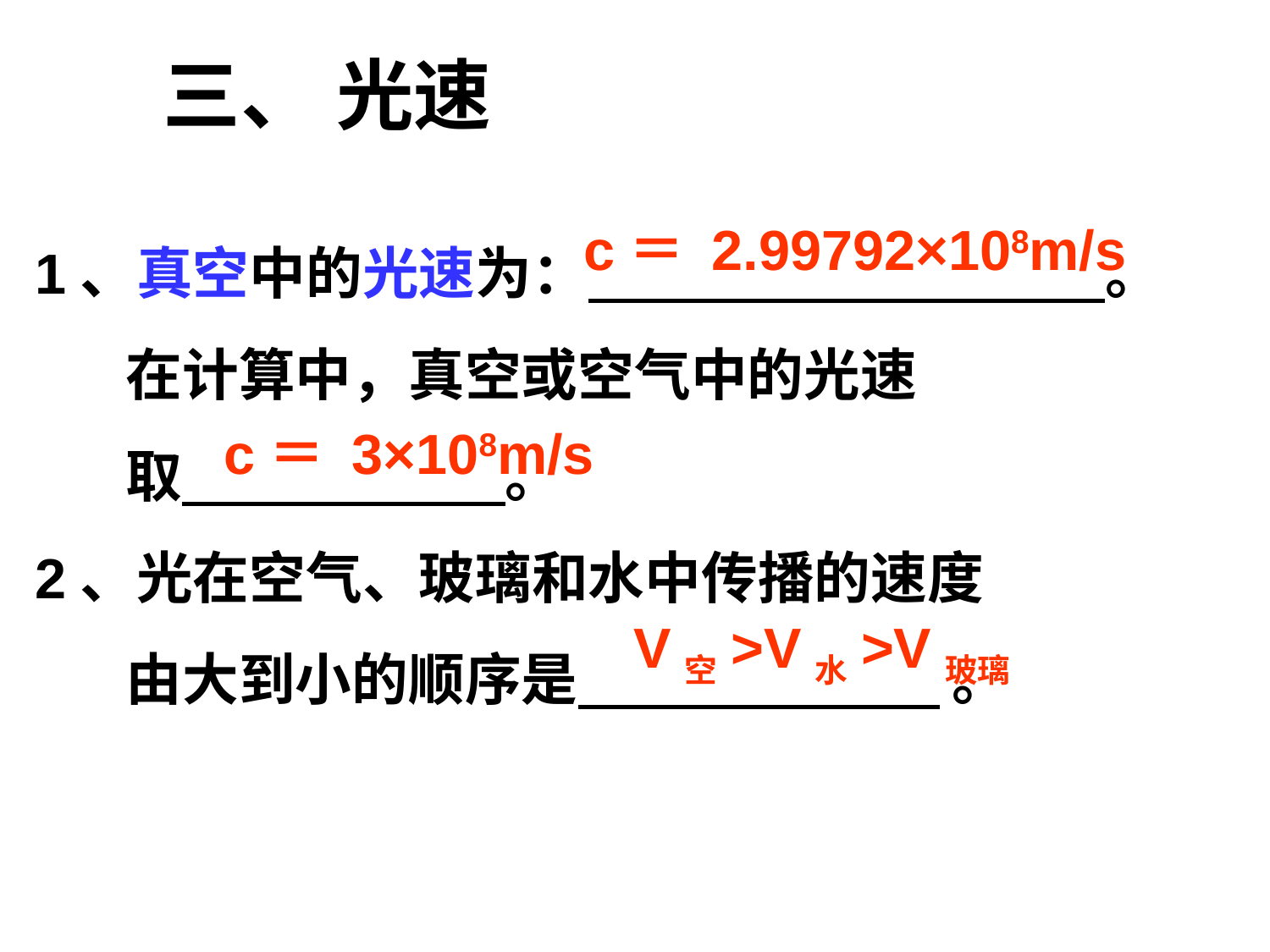

三、 光速
1、真空中的光速为：                                        。
      在计算中，真空或空气中的光速
      取                         。
2、光在空气、玻璃和水中传播的速度
      由大到小的顺序是                             。
c＝ 2.99792×108m/s
c＝ 3×108m/s
V空>V水>V玻璃